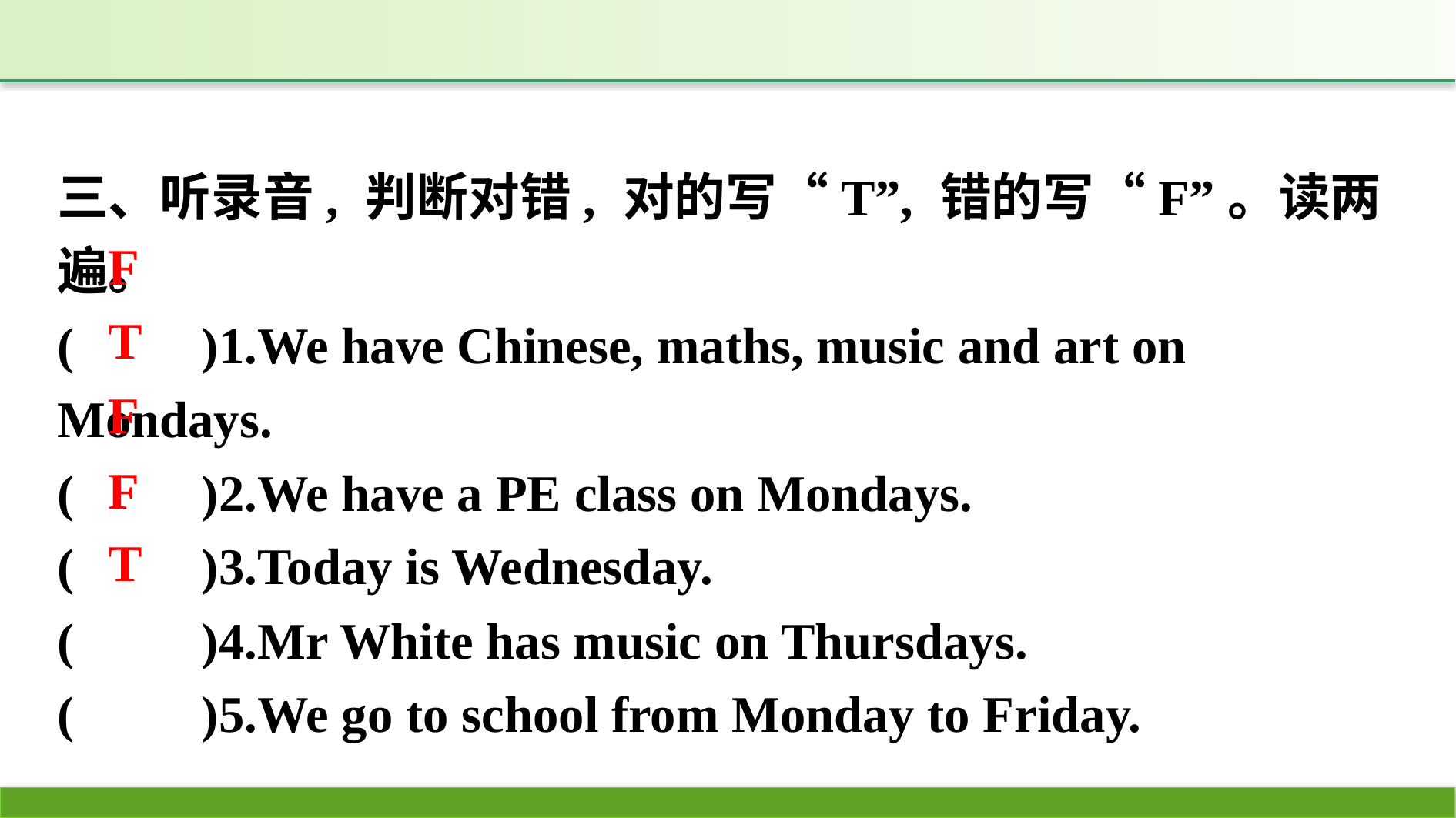

三、听录音, 判断对错, 对的写“T”, 错的写“F”。读两遍。
(　　)1.We have Chinese, maths, music and art on Mondays.
(　　)2.We have a PE class on Mondays.
(　　)3.Today is Wednesday.
(　　)4.Mr White has music on Thursdays.
(　　)5.We go to school from Monday to Friday.
F
T
F
F
T